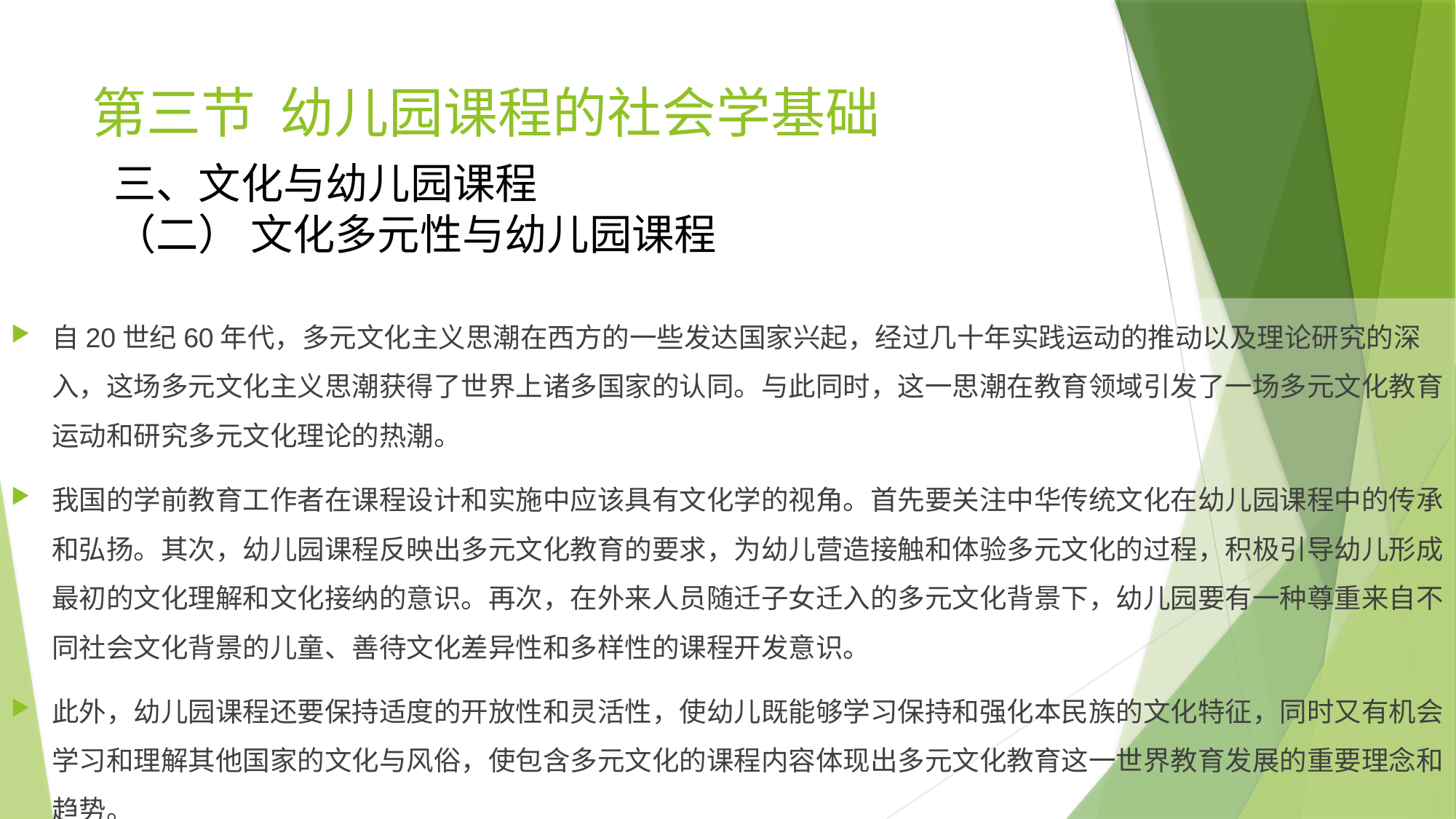

# 第三节  幼儿园课程的社会学基础
三、文化与幼儿园课程
（二） 文化多元性与幼儿园课程
自20世纪60年代，多元文化主义思潮在西方的一些发达国家兴起，经过几十年实践运动的推动以及理论研究的深入，这场多元文化主义思潮获得了世界上诸多国家的认同。与此同时，这一思潮在教育领域引发了一场多元文化教育运动和研究多元文化理论的热潮。
我国的学前教育工作者在课程设计和实施中应该具有文化学的视角。首先要关注中华传统文化在幼儿园课程中的传承和弘扬。其次，幼儿园课程反映出多元文化教育的要求，为幼儿营造接触和体验多元文化的过程，积极引导幼儿形成最初的文化理解和文化接纳的意识。再次，在外来人员随迁子女迁入的多元文化背景下，幼儿园要有一种尊重来自不同社会文化背景的儿童、善待文化差异性和多样性的课程开发意识。
此外，幼儿园课程还要保持适度的开放性和灵活性，使幼儿既能够学习保持和强化本民族的文化特征，同时又有机会学习和理解其他国家的文化与风俗，使包含多元文化的课程内容体现出多元文化教育这一世界教育发展的重要理念和趋势。